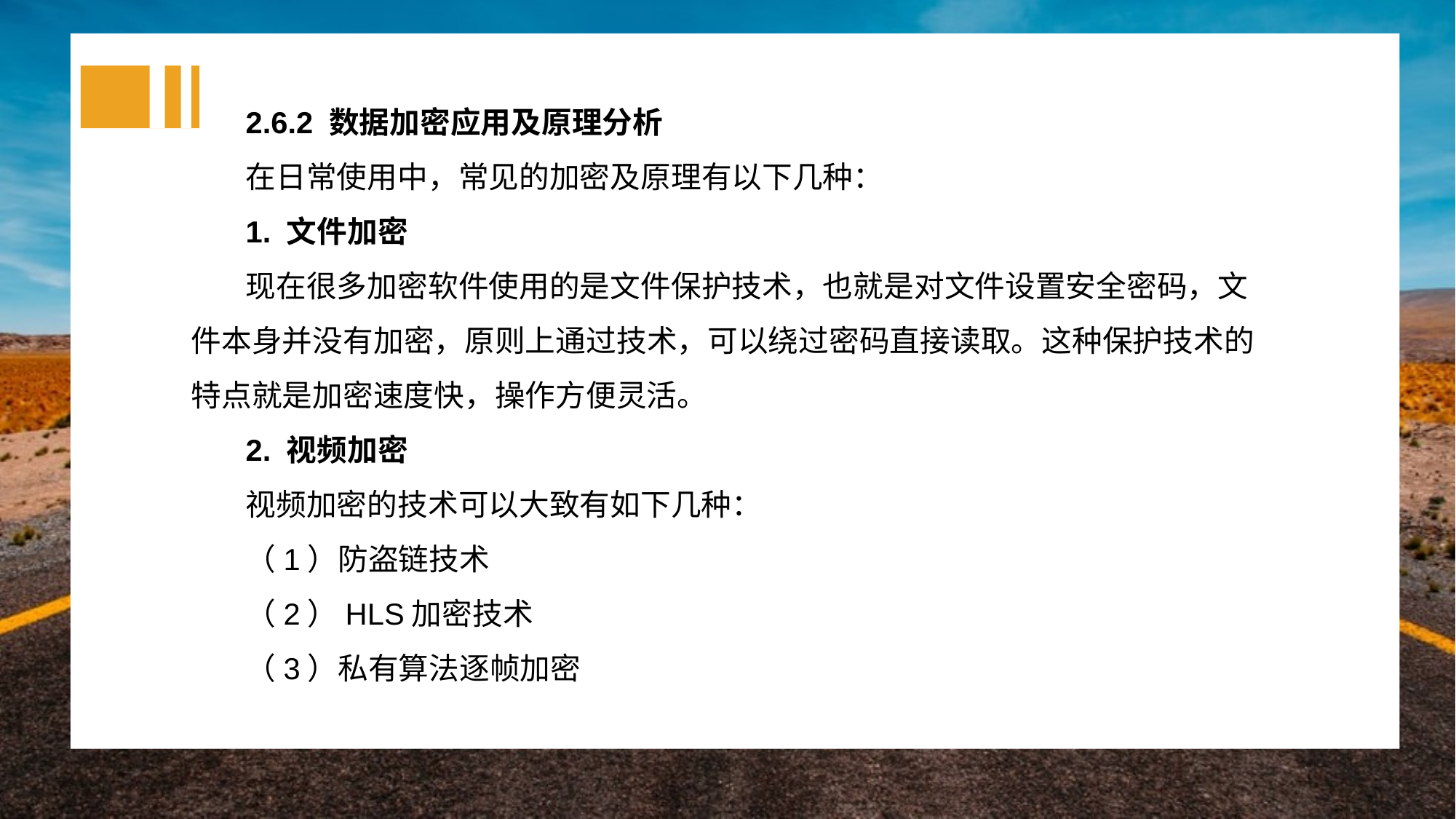

2.6.2 数据加密应用及原理分析
在日常使用中，常见的加密及原理有以下几种：
1. 文件加密
现在很多加密软件使用的是文件保护技术，也就是对文件设置安全密码，文件本身并没有加密，原则上通过技术，可以绕过密码直接读取。这种保护技术的特点就是加密速度快，操作方便灵活。
2. 视频加密
视频加密的技术可以大致有如下几种：
（1）防盗链技术
（2）HLS加密技术
（3）私有算法逐帧加密